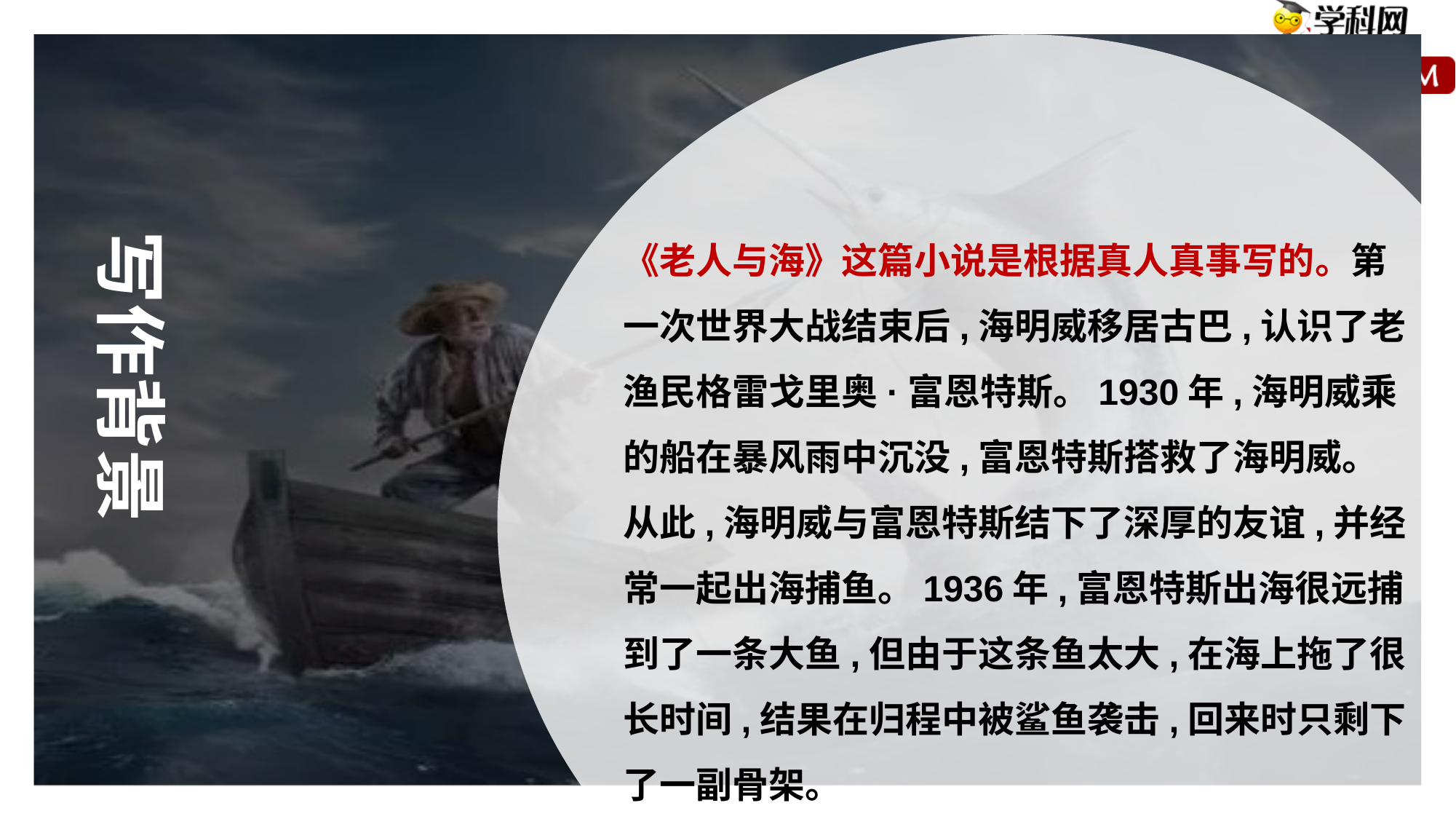

写作背景

《老人与海》这篇小说是根据真人真事写的。第一次世界大战结束后,海明威移居古巴,认识了老渔民格雷戈里奥·富恩特斯。1930年,海明威乘的船在暴风雨中沉没,富恩特斯搭救了海明威。从此,海明威与富恩特斯结下了深厚的友谊,并经常一起出海捕鱼。1936年,富恩特斯出海很远捕到了一条大鱼,但由于这条鱼太大,在海上拖了很长时间,结果在归程中被鲨鱼袭击,回来时只剩下了一副骨架。